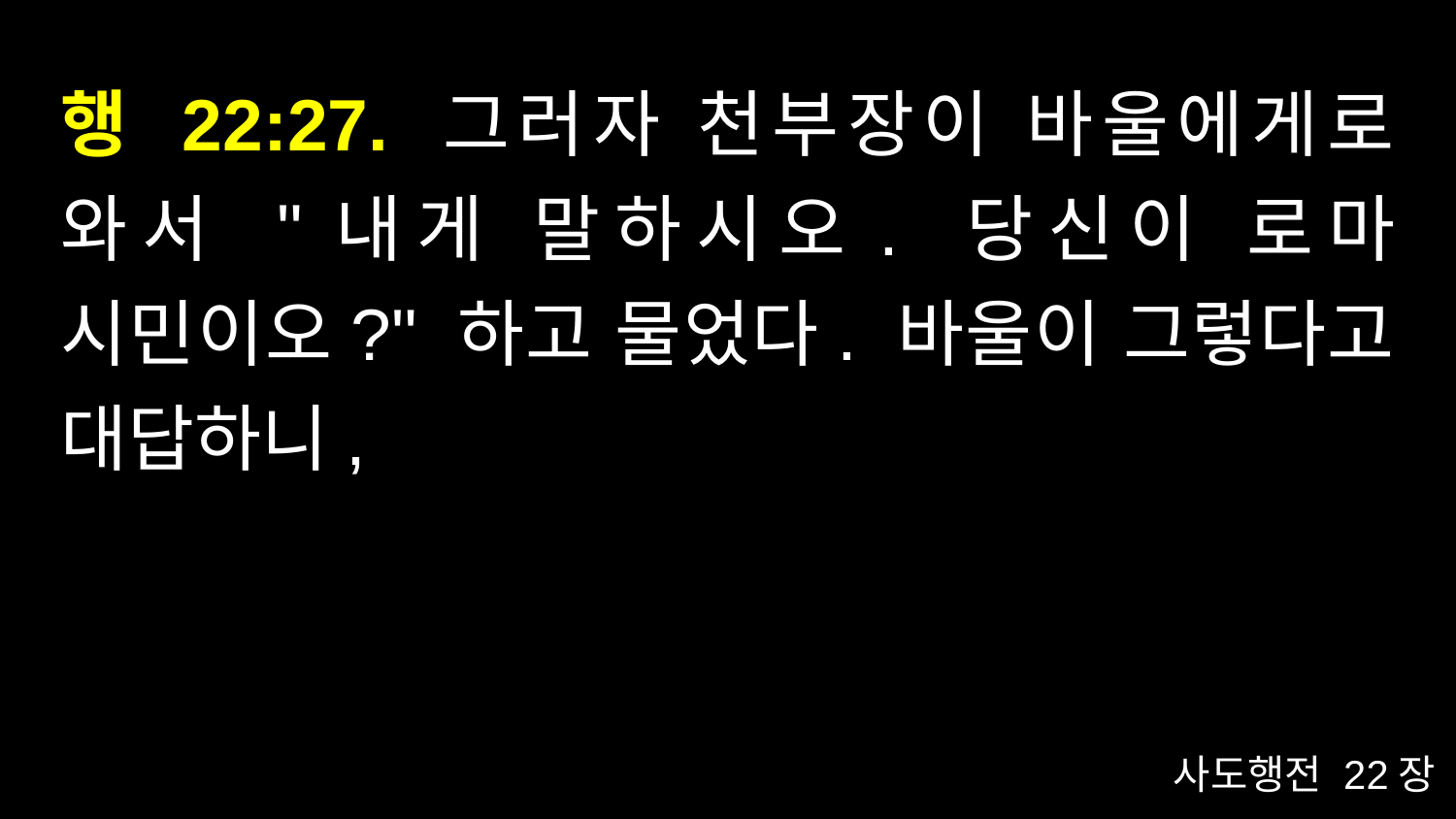

# 행 22:27. 그러자 천부장이 바울에게로 와서 "내게 말하시오. 당신이 로마 시민이오?" 하고 물었다. 바울이 그렇다고 대답하니,
사도행전 22장